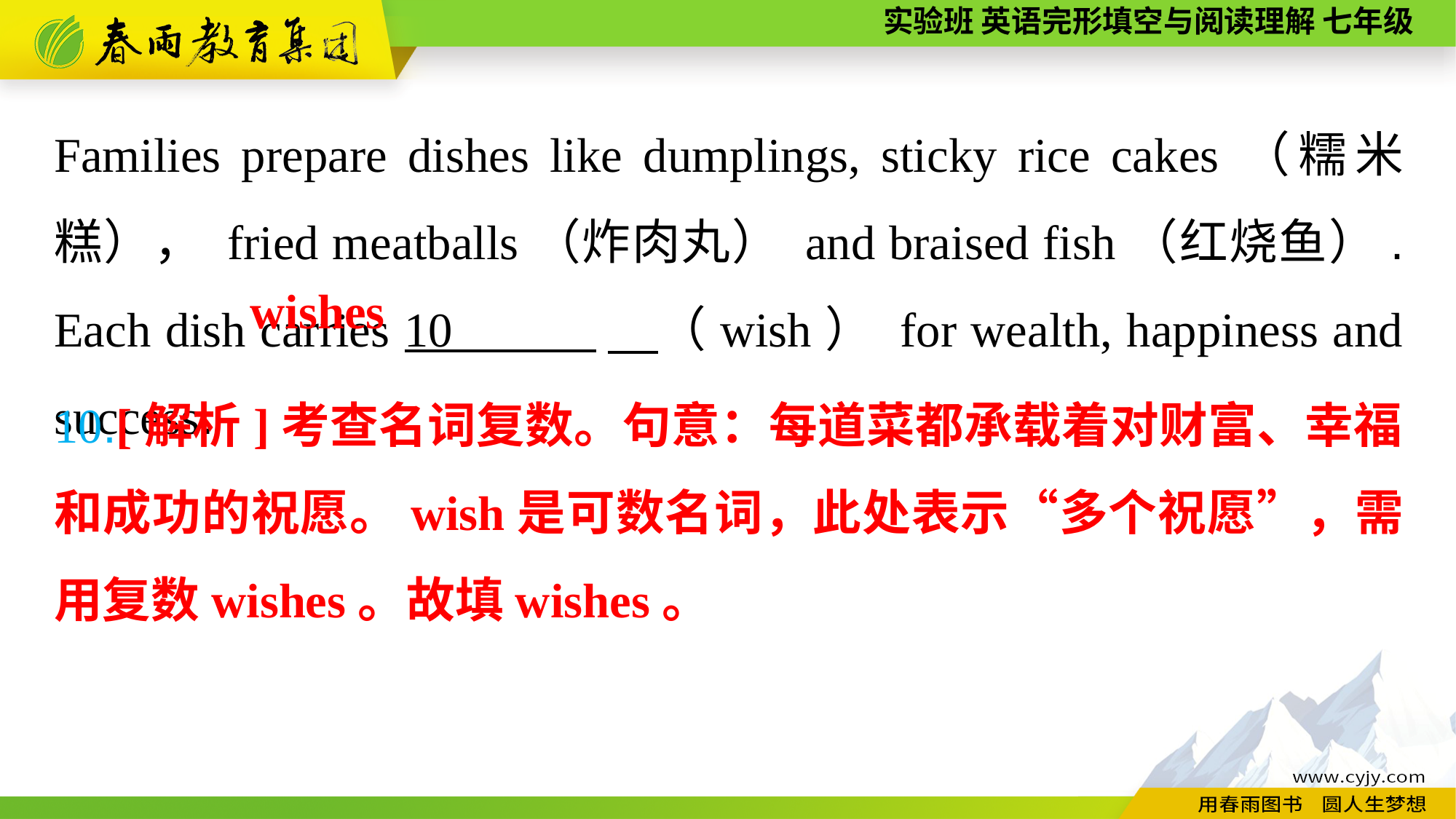

Families prepare dishes like dumplings, sticky rice cakes（糯米糕）， fried meatballs（炸肉丸） and braised fish（红烧鱼）. Each dish carries 10          　（wish） for wealth, happiness and success.
wishes
10.[解析]考查名词复数。句意：每道菜都承载着对财富、幸福和成功的祝愿。wish是可数名词，此处表示“多个祝愿”，需用复数wishes。故填wishes。